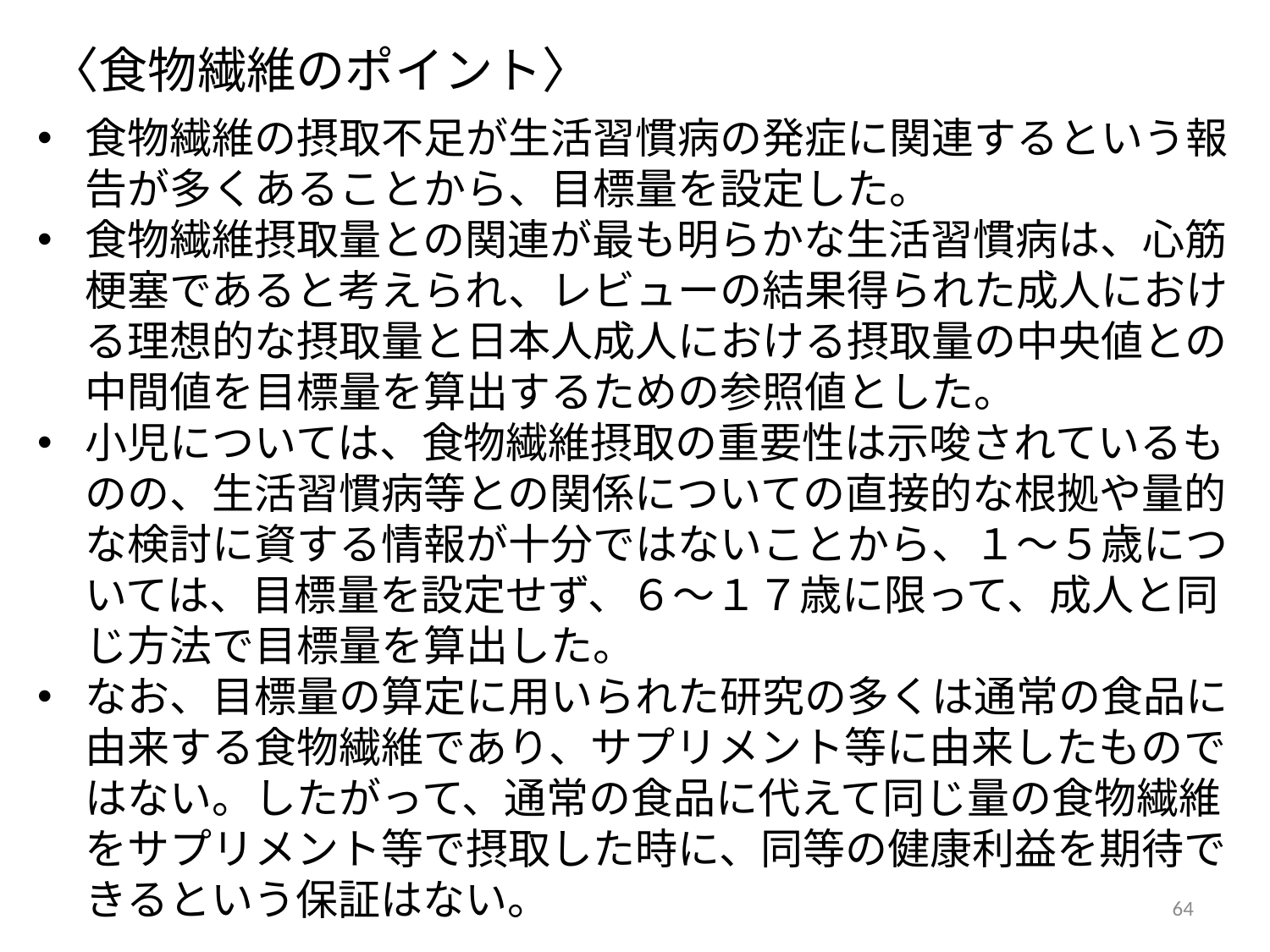

〈食物繊維のポイント〉

食物繊維の摂取不足が生活習慣病の発症に関連するという報告が多くあることから、目標量を設定した。
食物繊維摂取量との関連が最も明らかな生活習慣病は、心筋梗塞であると考えられ、レビューの結果得られた成人における理想的な摂取量と日本人成人における摂取量の中央値との中間値を目標量を算出するための参照値とした。
小児については、食物繊維摂取の重要性は示唆されているものの、生活習慣病等との関係についての直接的な根拠や量的な検討に資する情報が十分ではないことから、１～５歳については、目標量を設定せず、６～１７歳に限って、成人と同じ方法で目標量を算出した。
なお、目標量の算定に用いられた研究の多くは通常の食品に由来する食物繊維であり、サプリメント等に由来したものではない。したがって、通常の食品に代えて同じ量の食物繊維をサプリメント等で摂取した時に、同等の健康利益を期待できるという保証はない。
64